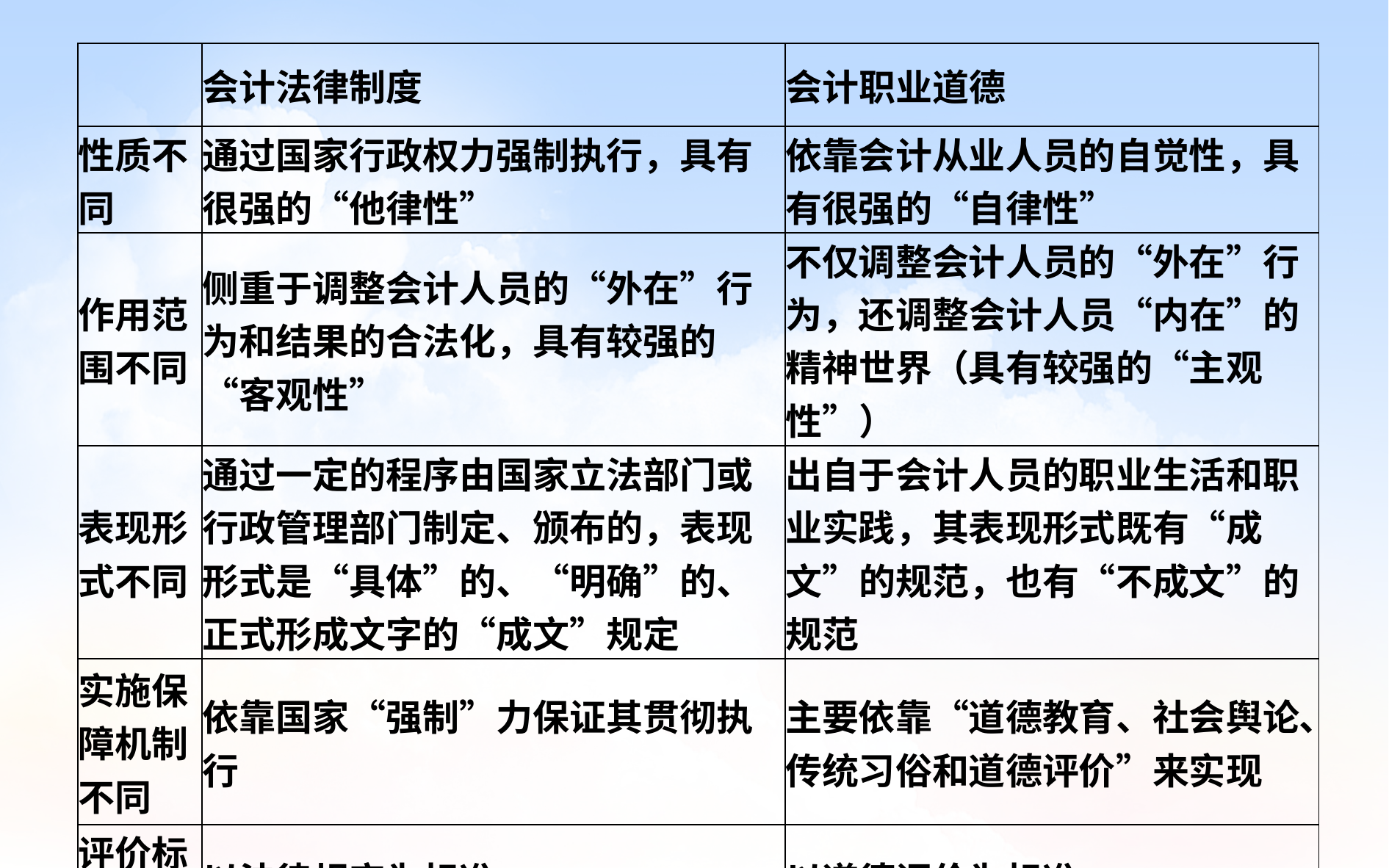

|  | 会计法律制度 | 会计职业道德 |
| --- | --- | --- |
| 性质不同 | 通过国家行政权力强制执行，具有很强的“他律性” | 依靠会计从业人员的自觉性，具有很强的“自律性” |
| 作用范围不同 | 侧重于调整会计人员的“外在”行为和结果的合法化，具有较强的“客观性” | 不仅调整会计人员的“外在”行为，还调整会计人员“内在”的精神世界（具有较强的“主观性”） |
| 表现形式不同 | 通过一定的程序由国家立法部门或行政管理部门制定、颁布的，表现形式是“具体”的、“明确”的、正式形成文字的“成文”规定 | 出自于会计人员的职业生活和职业实践，其表现形式既有“成文”的规范，也有“不成文”的规范 |
| 实施保障机制不同 | 依靠国家“强制”力保证其贯彻执行 | 主要依靠“道德教育、社会舆论、传统习俗和道德评价”来实现 |
| 评价标准不同 | 以法律规定为标准 | 以道德评价为标准 |